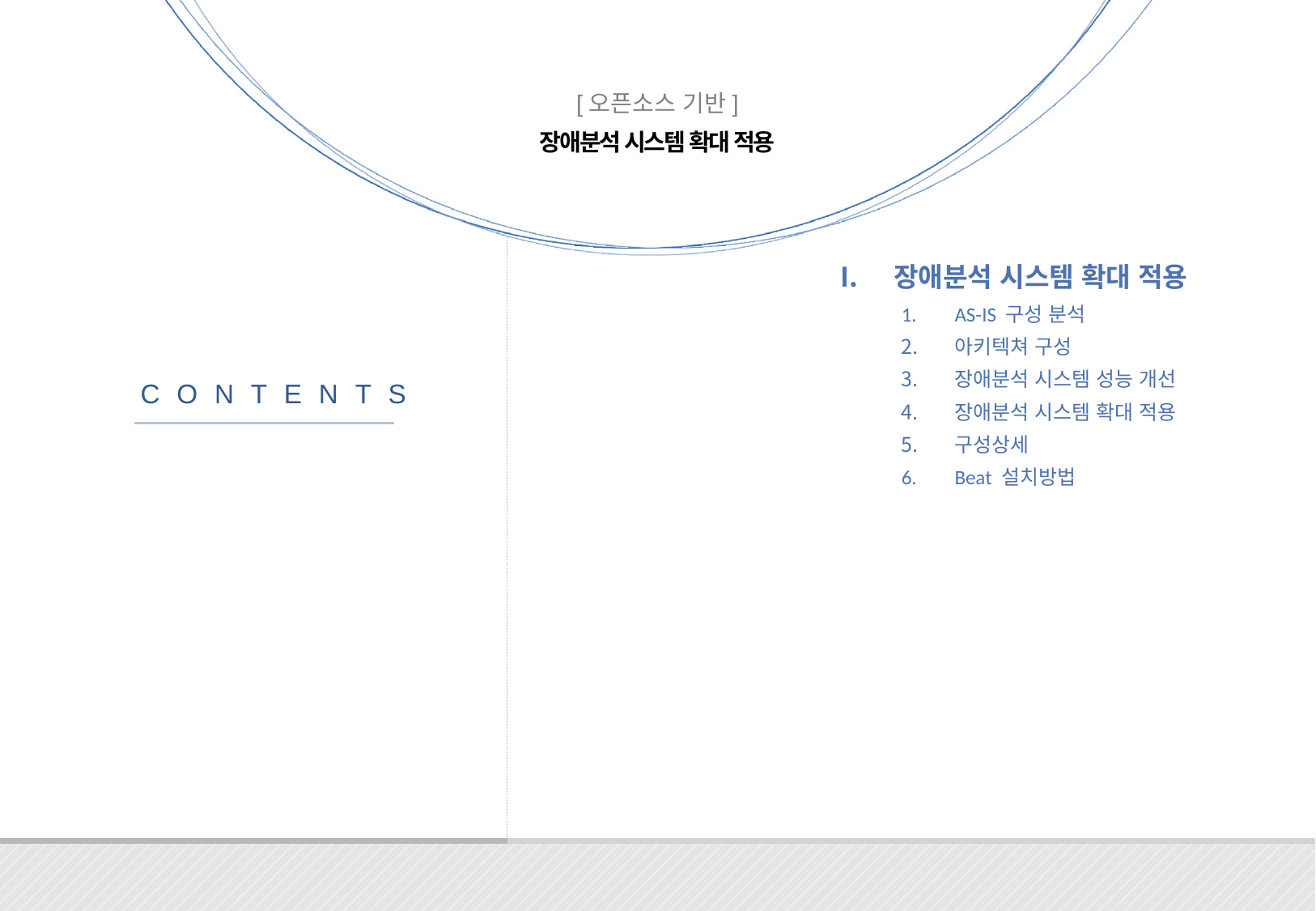

장애분석 시스템 확대 적용
AS-IS 구성 분석
아키텍쳐 구성
장애분석 시스템 성능 개선
장애분석 시스템 확대 적용
구성상세
Beat 설치방법